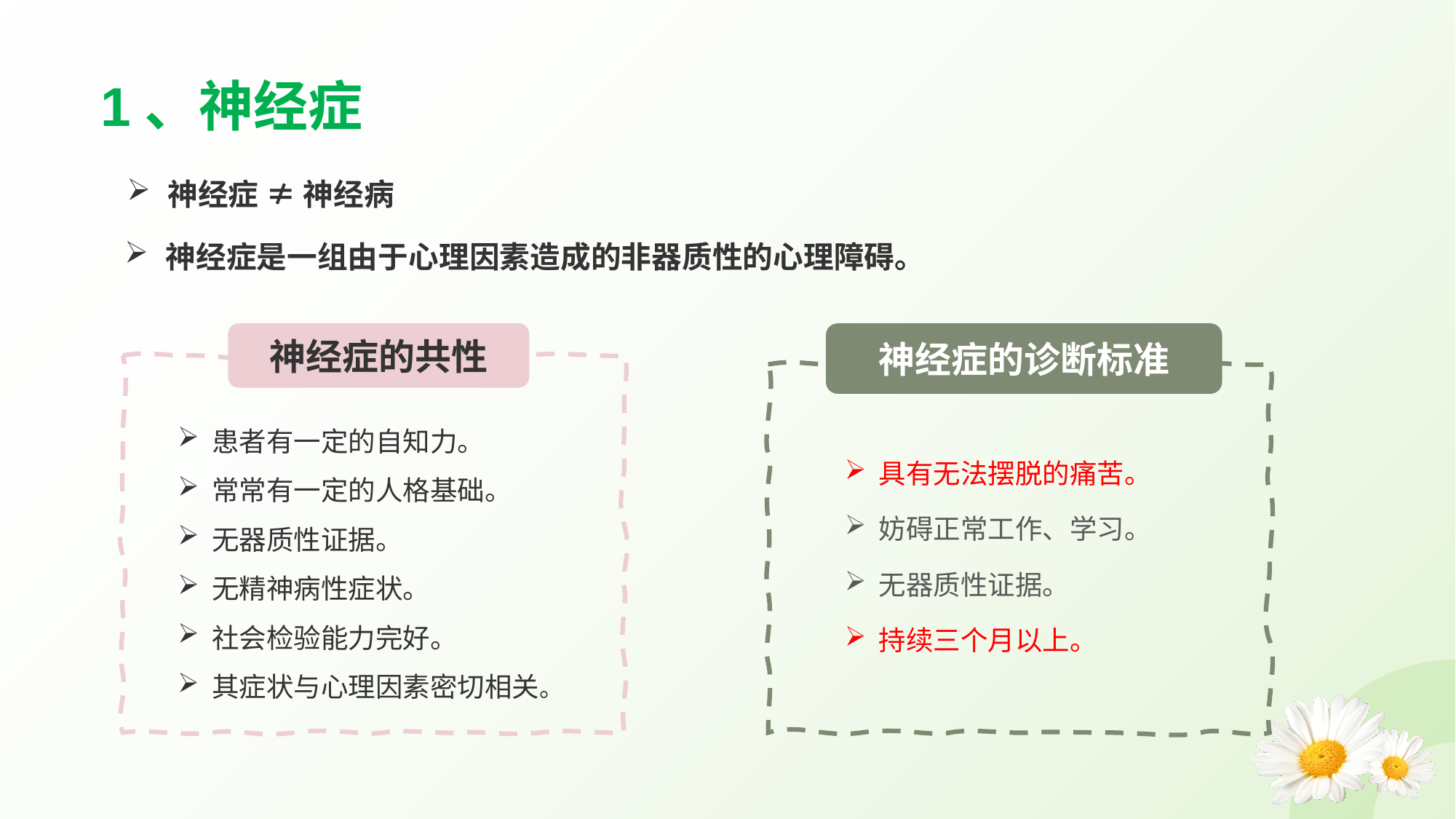

1、神经症
神经症 ≠ 神经病
神经症是一组由于心理因素造成的非器质性的心理障碍。
神经症的诊断标准

神经症的共性

患者有一定的自知力。
常常有一定的人格基础。
无器质性证据。
无精神病性症状。
社会检验能力完好。
其症状与心理因素密切相关。
具有无法摆脱的痛苦。
妨碍正常工作、学习。
无器质性证据。
持续三个月以上。